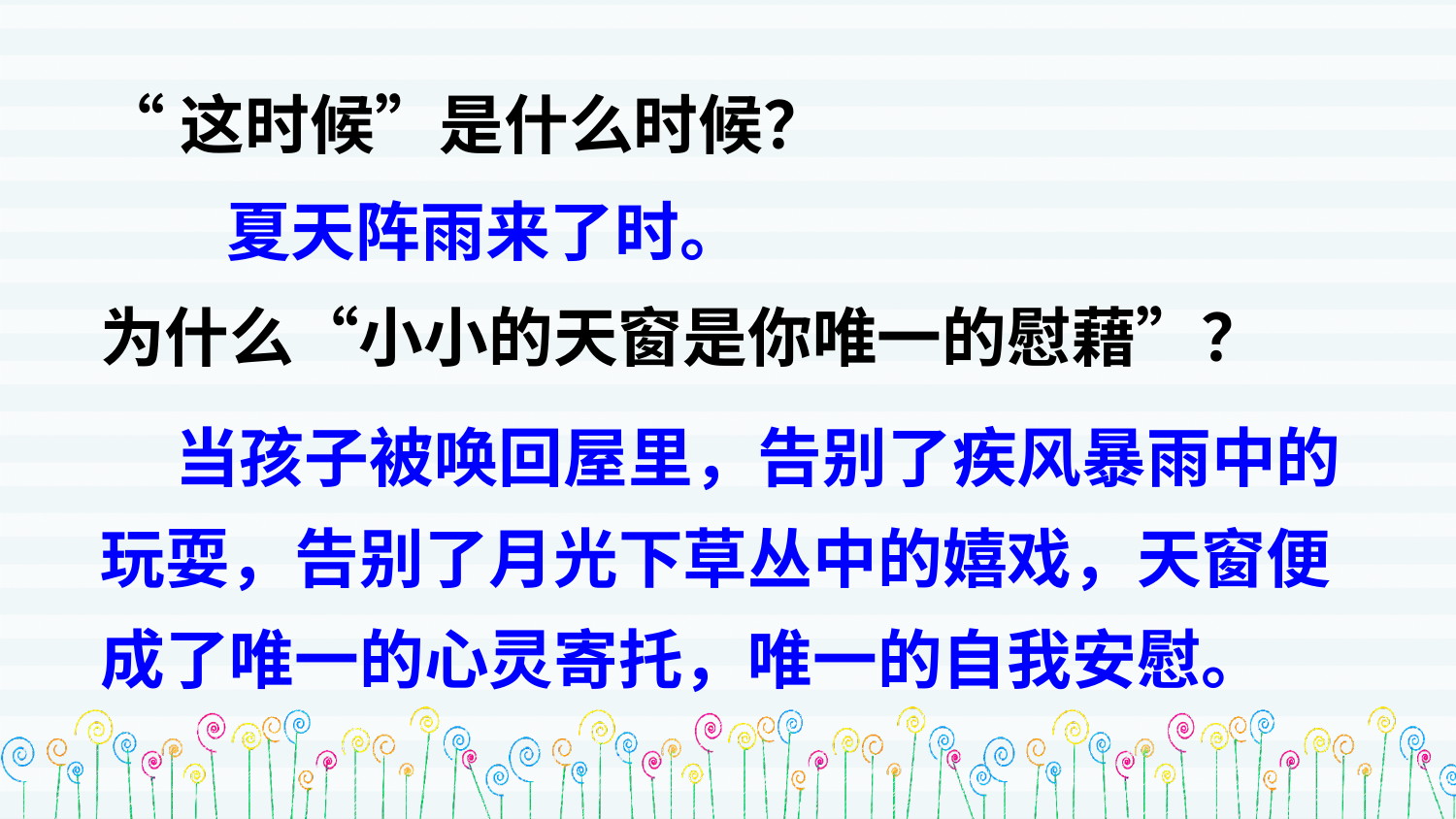

“这时候”是什么时候？
夏天阵雨来了时。
为什么“小小的天窗是你唯一的慰藉”？
    当孩子被唤回屋里，告别了疾风暴雨中的玩耍，告别了月光下草丛中的嬉戏，天窗便成了唯一的心灵寄托，唯一的自我安慰。